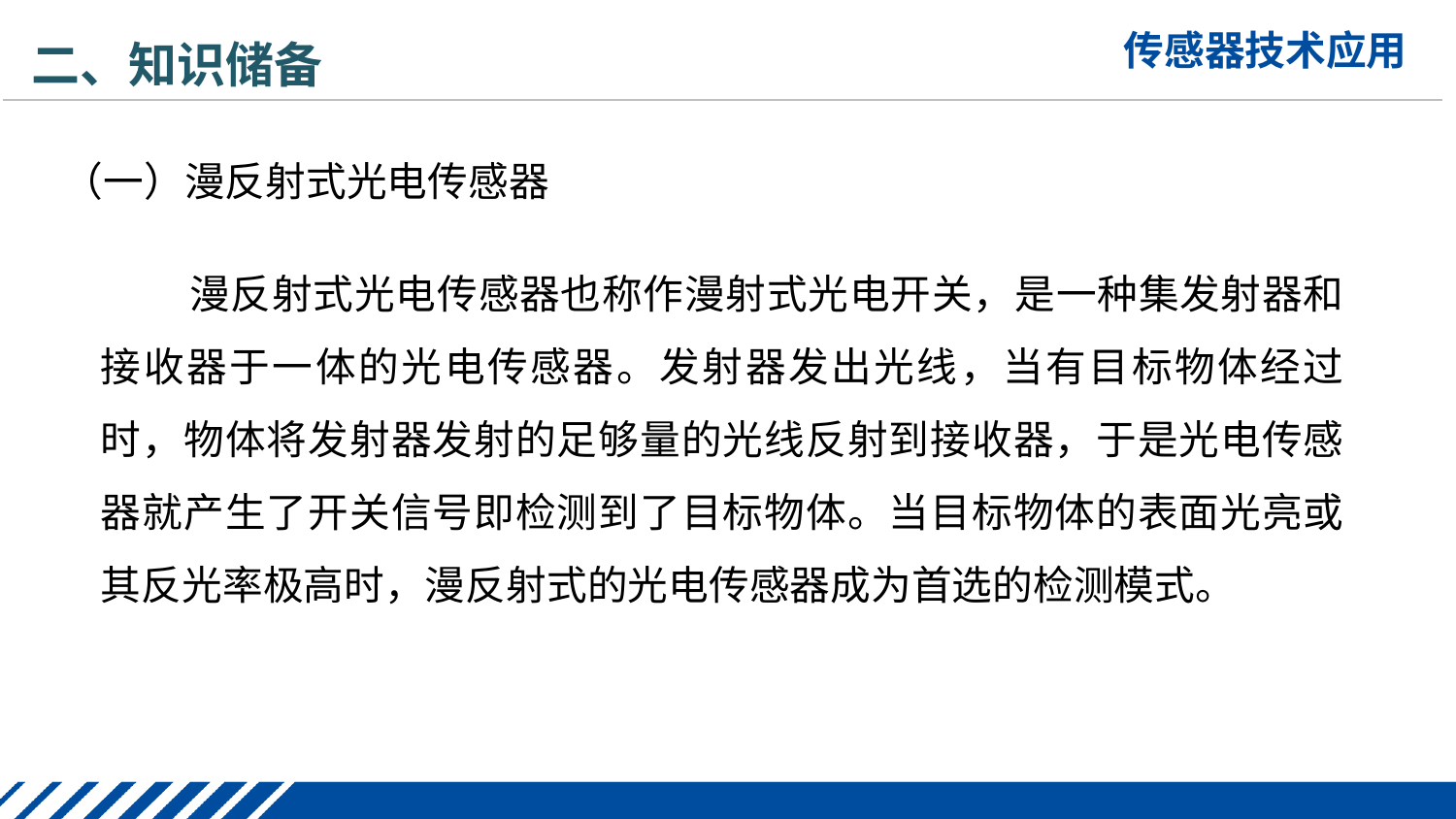

二、知识储备
（一）漫反射式光电传感器
   漫反射式光电传感器也称作漫射式光电开关，是一种集发射器和接收器于一体的光电传感器。发射器发出光线，当有目标物体经过时，物体将发射器发射的足够量的光线反射到接收器，于是光电传感器就产生了开关信号即检测到了目标物体。当目标物体的表面光亮或其反光率极高时，漫反射式的光电传感器成为首选的检测模式。